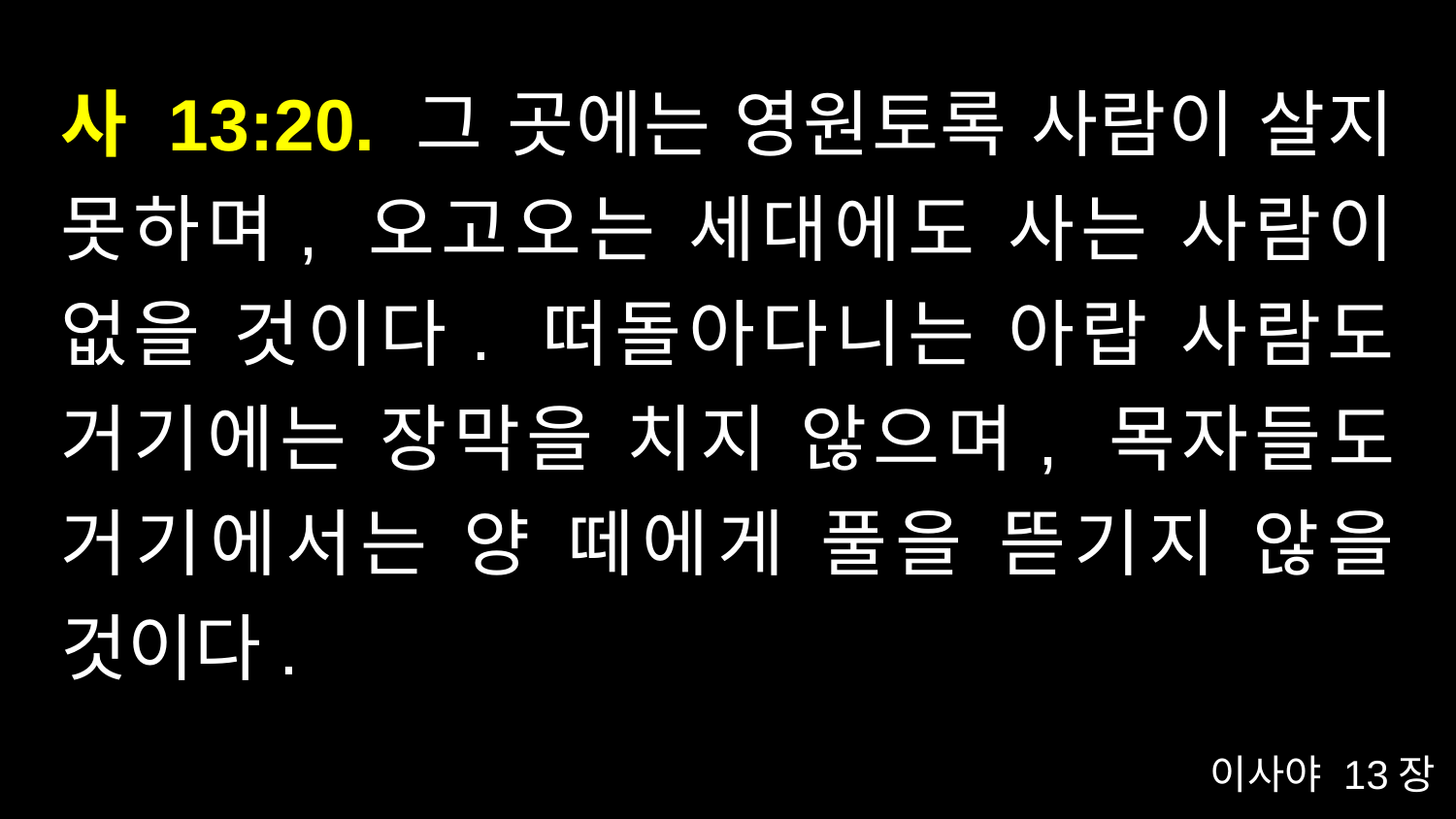

# 사 13:20. 그 곳에는 영원토록 사람이 살지 못하며, 오고오는 세대에도 사는 사람이 없을 것이다. 떠돌아다니는 아랍 사람도 거기에는 장막을 치지 않으며, 목자들도 거기에서는 양 떼에게 풀을 뜯기지 않을 것이다.
이사야 13장